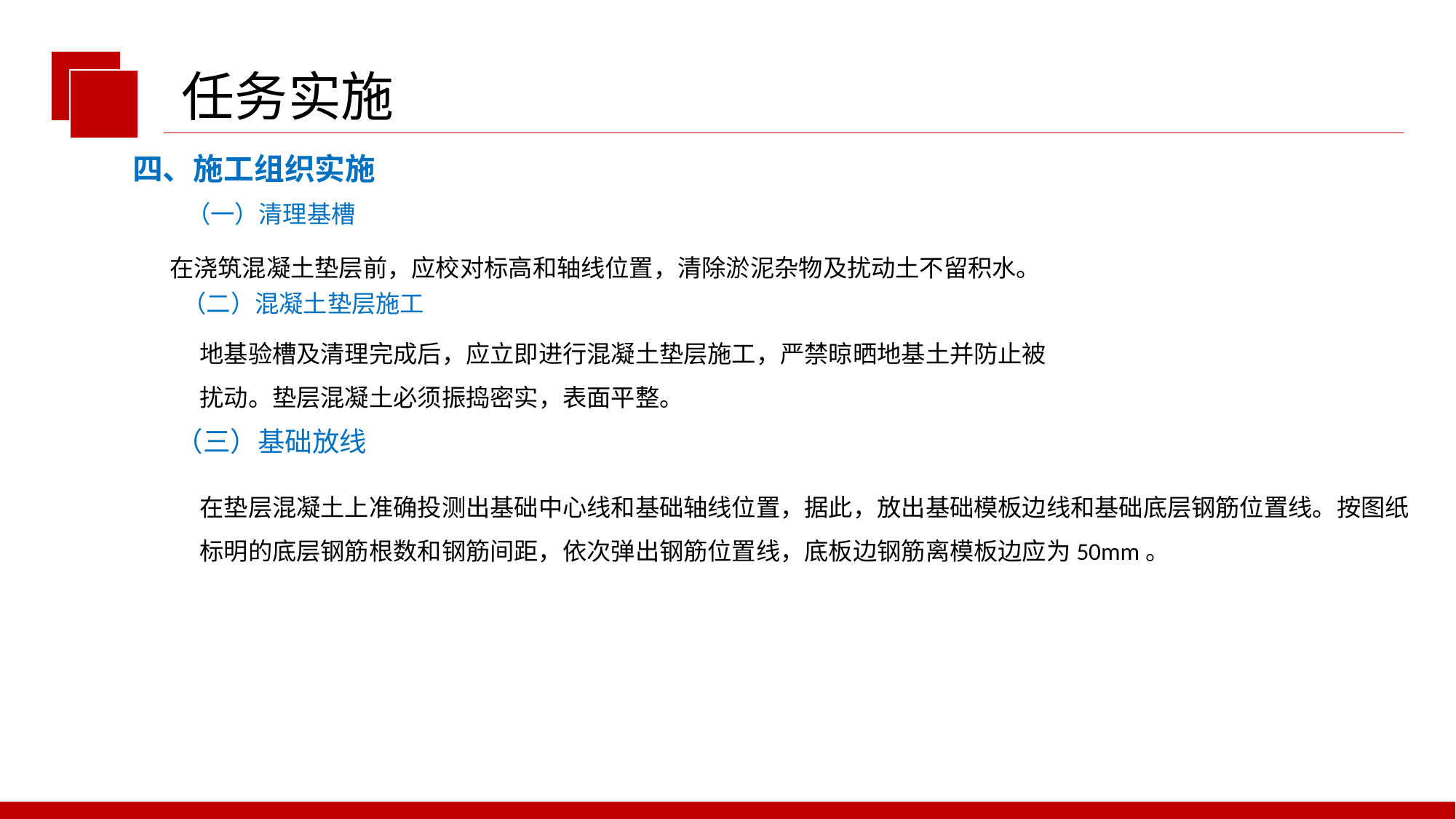

任务实施
四、施工组织实施
（一）清理基槽
在浇筑混凝土垫层前，应校对标高和轴线位置，清除淤泥杂物及扰动土不留积水。
（二）混凝土垫层施工
地基验槽及清理完成后，应立即进行混凝土垫层施工，严禁晾晒地基土并防止被
扰动。垫层混凝土必须振捣密实，表面平整。
（三）基础放线
在垫层混凝土上准确投测出基础中心线和基础轴线位置，据此，放出基础模板边线和基础底层钢筋位置线。按图纸标明的底层钢筋根数和钢筋间距，依次弹出钢筋位置线，底板边钢筋离模板边应为50mm。